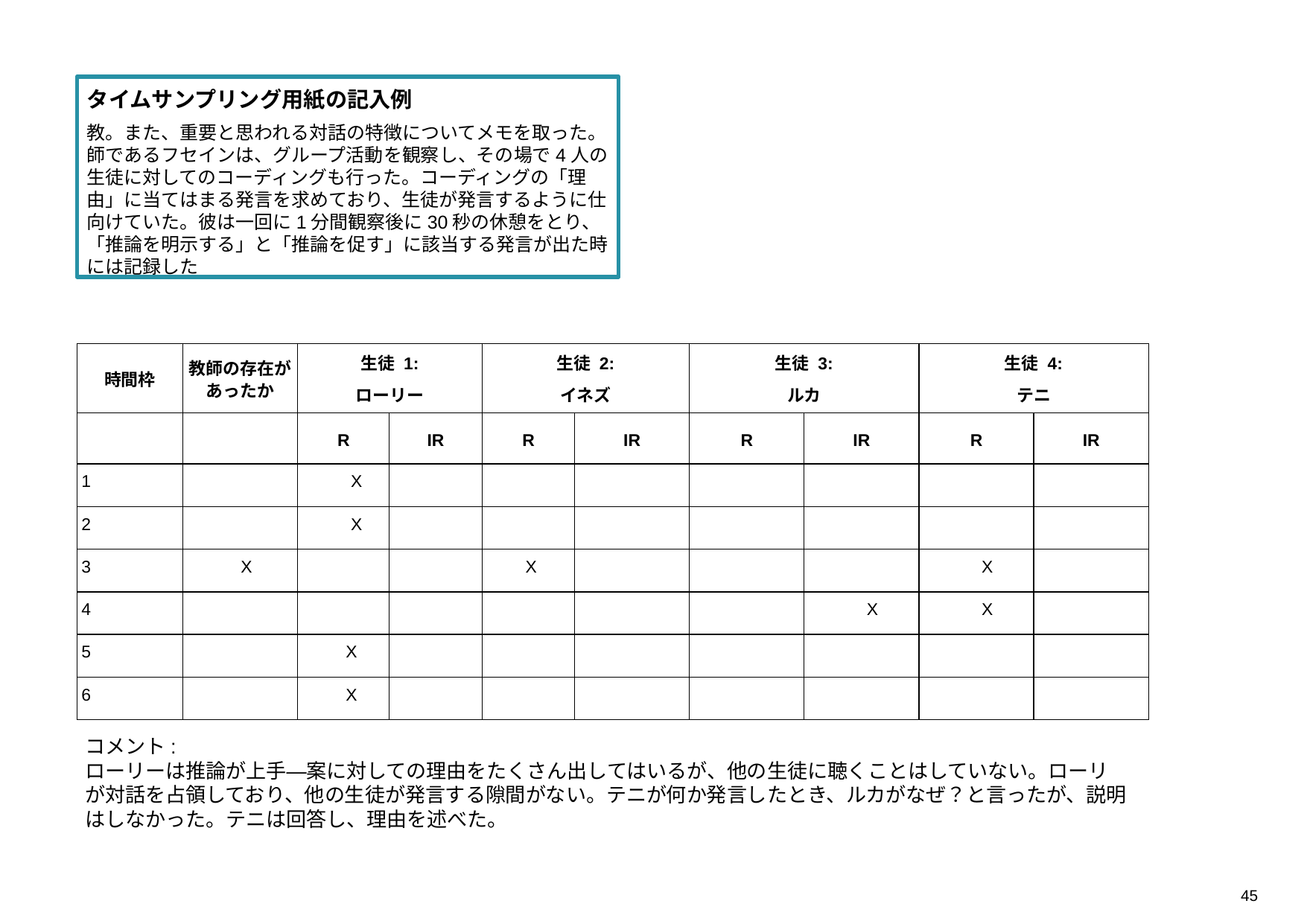

タイムサンプリング用紙の記入例
教。また、重要と思われる対話の特徴についてメモを取った。師であるフセインは、グループ活動を観察し、その場で4人の生徒に対してのコーディングも行った。コーディングの「理由」に当てはまる発言を求めており、生徒が発言するように仕向けていた。彼は一回に1分間観察後に30秒の休憩をとり、「推論を明示する」と「推論を促す」に該当する発言が出た時には記録した
| 時間枠 | 教師の存在があったか | 生徒 1: ローリー |  | 生徒 2: イネズ |  | 生徒 3: ルカ |  | 生徒 4: テニ |  |
| --- | --- | --- | --- | --- | --- | --- | --- | --- | --- |
|  |  | R | IR | R | IR | R | IR | R | IR |
| 1 |  | X |  |  |  |  |  |  |  |
| 2 |  | X |  |  |  |  |  |  |  |
| 3 | X |  |  | X |  |  |  | X |  |
| 4 |  |  |  |  |  |  | X | X |  |
| 5 |  | X |  |  |  |  |  |  |  |
| 6 |  | X |  |  |  |  |  |  |  |
コメント:
ローリーは推論が上手—案に対しての理由をたくさん出してはいるが、他の生徒に聴くことはしていない。ローリが対話を占領しており、他の生徒が発言する隙間がない。テニが何か発言したとき、ルカがなぜ？と言ったが、説明はしなかった。テニは回答し、理由を述べた。

45